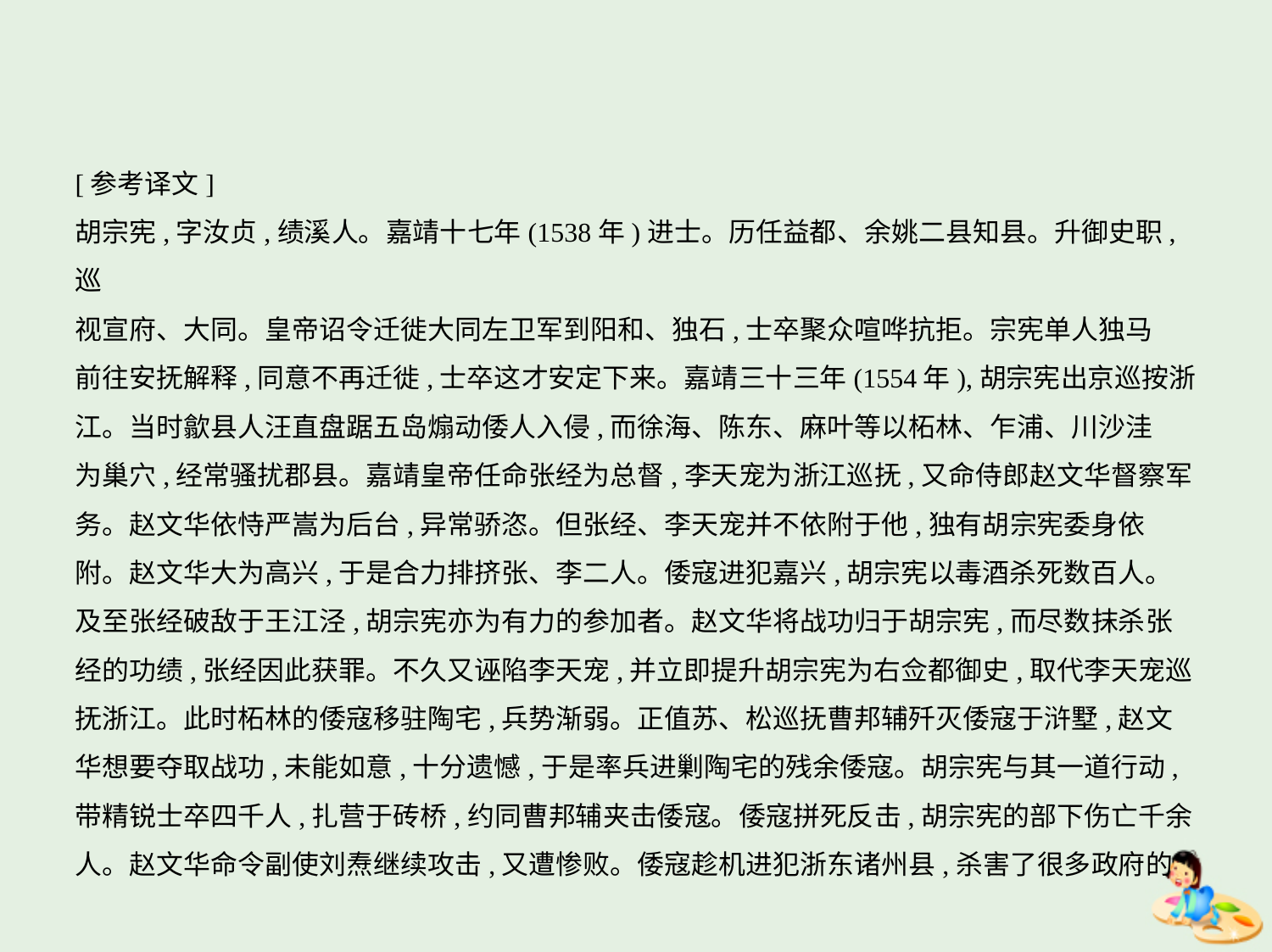

[参考译文]
胡宗宪,字汝贞,绩溪人。嘉靖十七年(1538年)进士。历任益都、余姚二县知县。升御史职,巡
视宣府、大同。皇帝诏令迁徙大同左卫军到阳和、独石,士卒聚众喧哗抗拒。宗宪单人独马
前往安抚解释,同意不再迁徙,士卒这才安定下来。嘉靖三十三年(1554年),胡宗宪出京巡按浙
江。当时歙县人汪直盘踞五岛煽动倭人入侵,而徐海、陈东、麻叶等以柘林、乍浦、川沙洼
为巢穴,经常骚扰郡县。嘉靖皇帝任命张经为总督,李天宠为浙江巡抚,又命侍郎赵文华督察军
务。赵文华依恃严嵩为后台,异常骄恣。但张经、李天宠并不依附于他,独有胡宗宪委身依
附。赵文华大为高兴,于是合力排挤张、李二人。倭寇进犯嘉兴,胡宗宪以毒酒杀死数百人。
及至张经破敌于王江泾,胡宗宪亦为有力的参加者。赵文华将战功归于胡宗宪,而尽数抹杀张
经的功绩,张经因此获罪。不久又诬陷李天宠,并立即提升胡宗宪为右佥都御史,取代李天宠巡
抚浙江。此时柘林的倭寇移驻陶宅,兵势渐弱。正值苏、松巡抚曹邦辅歼灭倭寇于浒墅,赵文
华想要夺取战功,未能如意,十分遗憾,于是率兵进剿陶宅的残余倭寇。胡宗宪与其一道行动,
带精锐士卒四千人,扎营于砖桥,约同曹邦辅夹击倭寇。倭寇拼死反击,胡宗宪的部下伤亡千余
人。赵文华命令副使刘焘继续攻击,又遭惨败。倭寇趁机进犯浙东诸州县,杀害了很多政府的